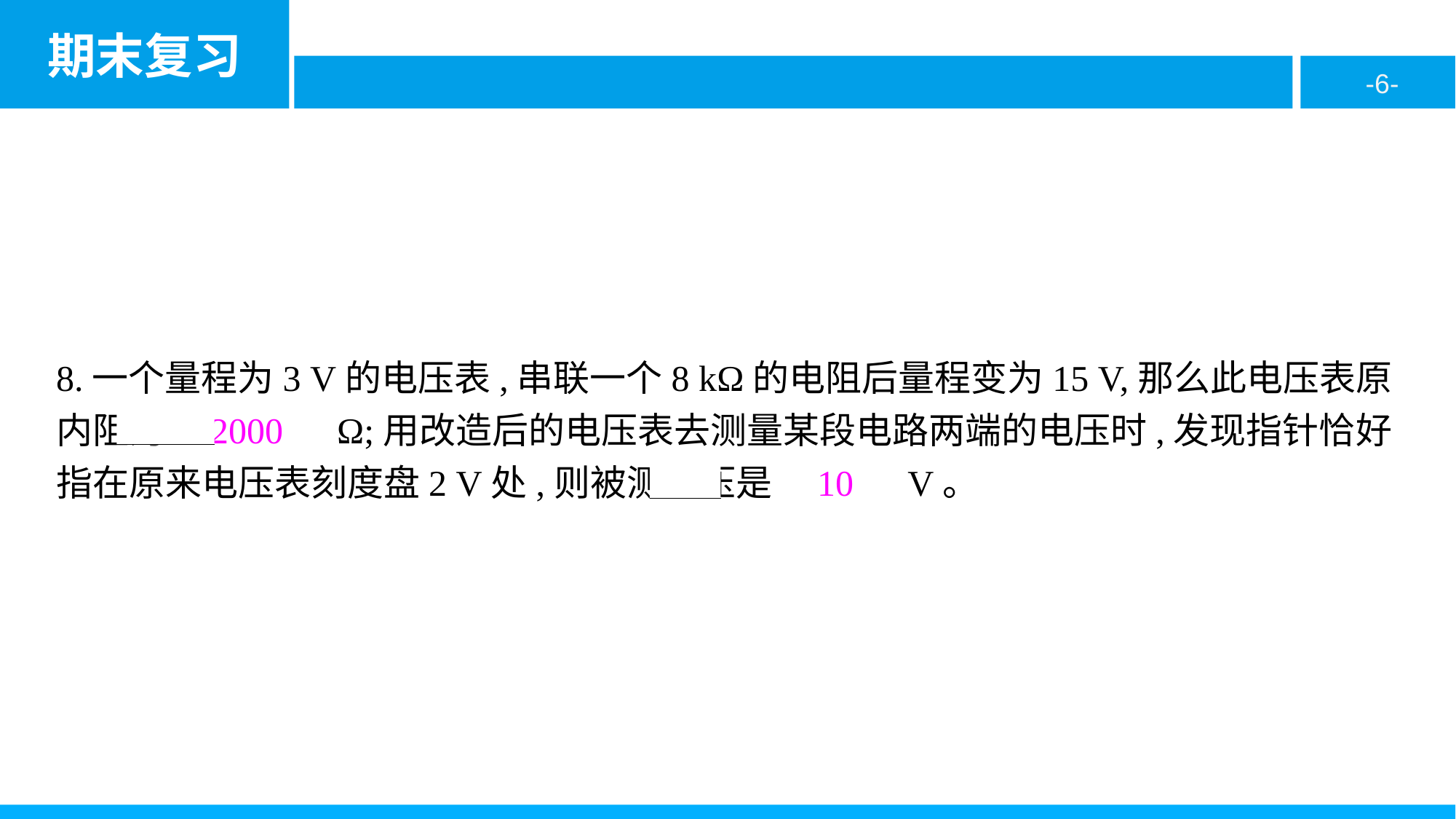

8.一个量程为3 V的电压表,串联一个8 kΩ的电阻后量程变为15 V,那么此电压表原内阻为　2000　Ω;用改造后的电压表去测量某段电路两端的电压时,发现指针恰好指在原来电压表刻度盘2 V处,则被测电压是　10　V。